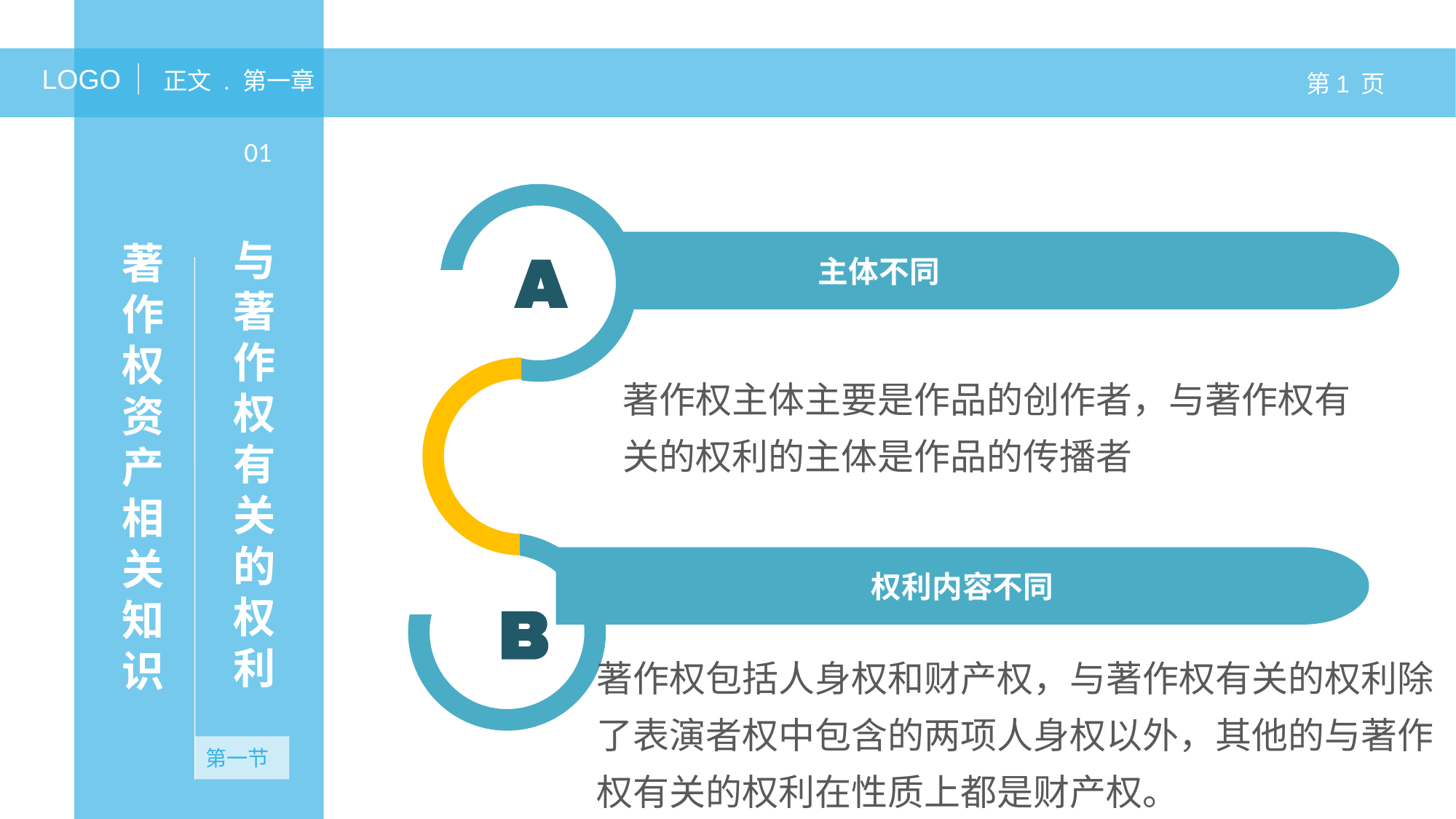

LOGO
正文 . 第一章

第1 页
01

与著作权有关的权利
著作权资产相关知识
                          主体不同
A

著作权主体主要是作品的创作者，与著作权有关的权利的主体是作品的传播者

权利内容不同
B
著作权包括人身权和财产权，与著作权有关的权利除了表演者权中包含的两项人身权以外，其他的与著作权有关的权利在性质上都是财产权。
第一节